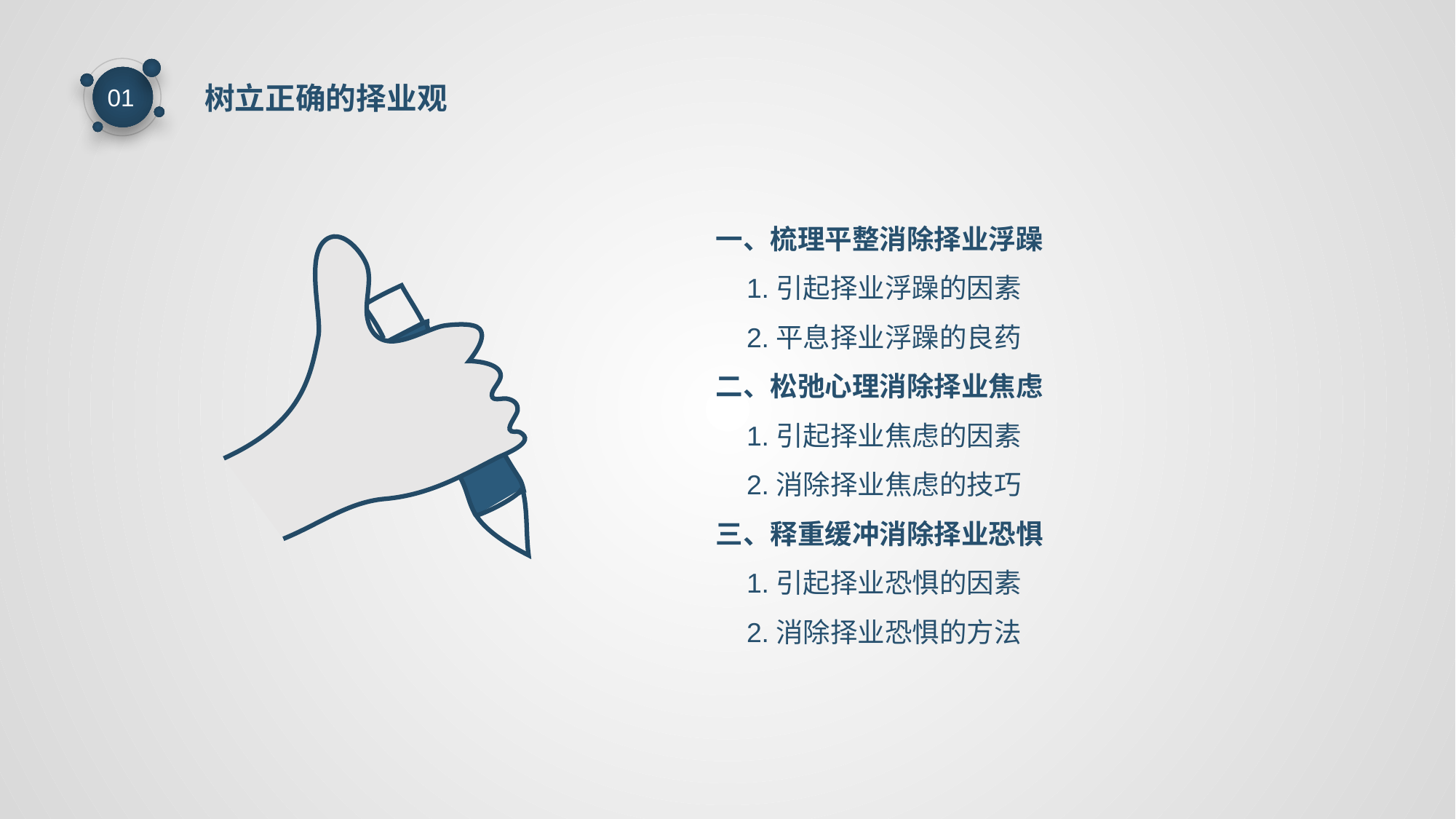

树立正确的择业观
01
一、梳理平整消除择业浮躁
    1.引起择业浮躁的因素
    2.平息择业浮躁的良药
二、松弛心理消除择业焦虑
    1.引起择业焦虑的因素
    2.消除择业焦虑的技巧
三、释重缓冲消除择业恐惧
    1.引起择业恐惧的因素
    2.消除择业恐惧的方法